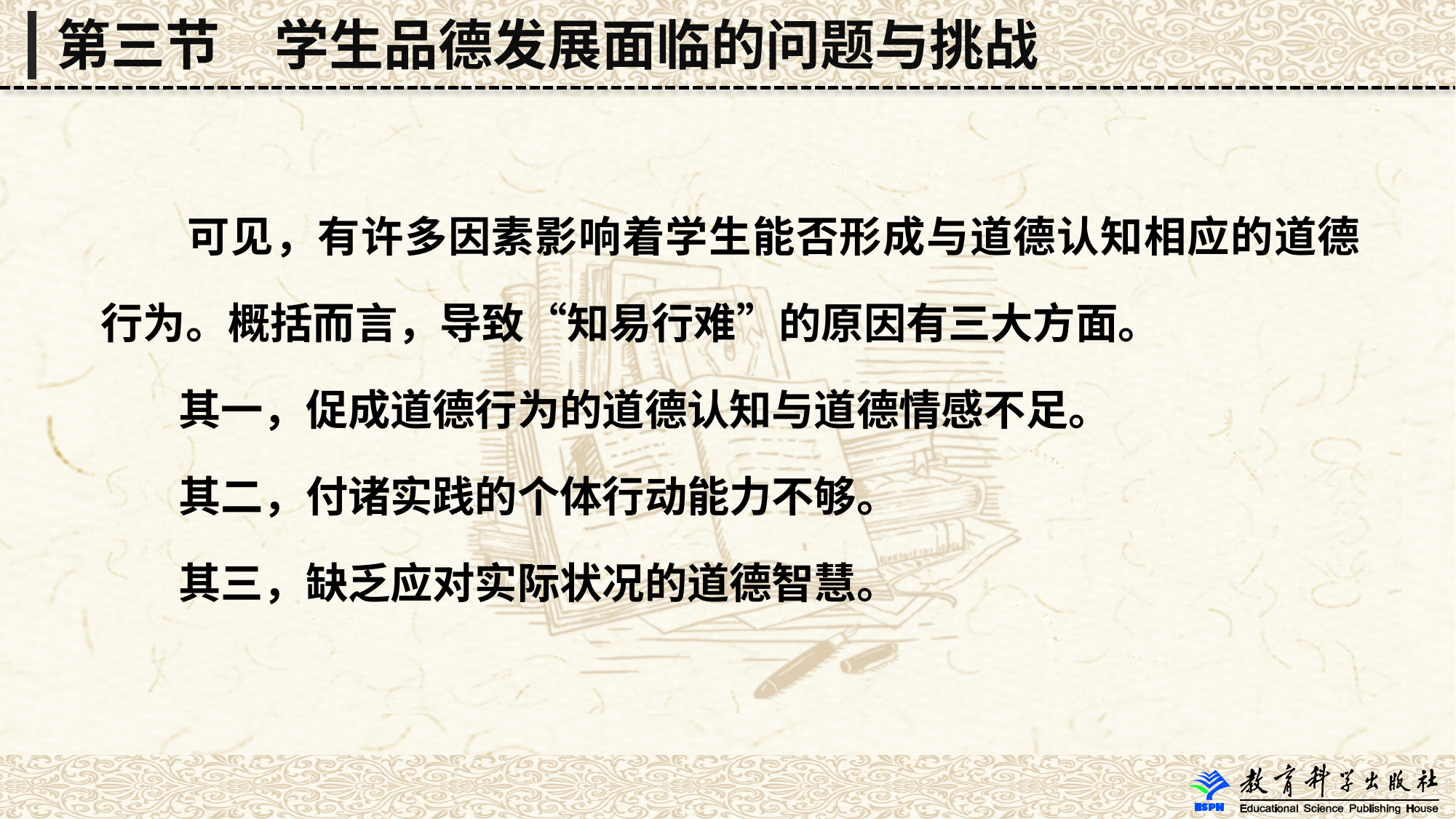

第三节　学生品德发展面临的问题与挑战
       可见，有许多因素影响着学生能否形成与道德认知相应的道德行为。概括而言，导致“知易行难”的原因有三大方面。
       其一，促成道德行为的道德认知与道德情感不足。
       其二，付诸实践的个体行动能力不够。
       其三，缺乏应对实际状况的道德智慧。